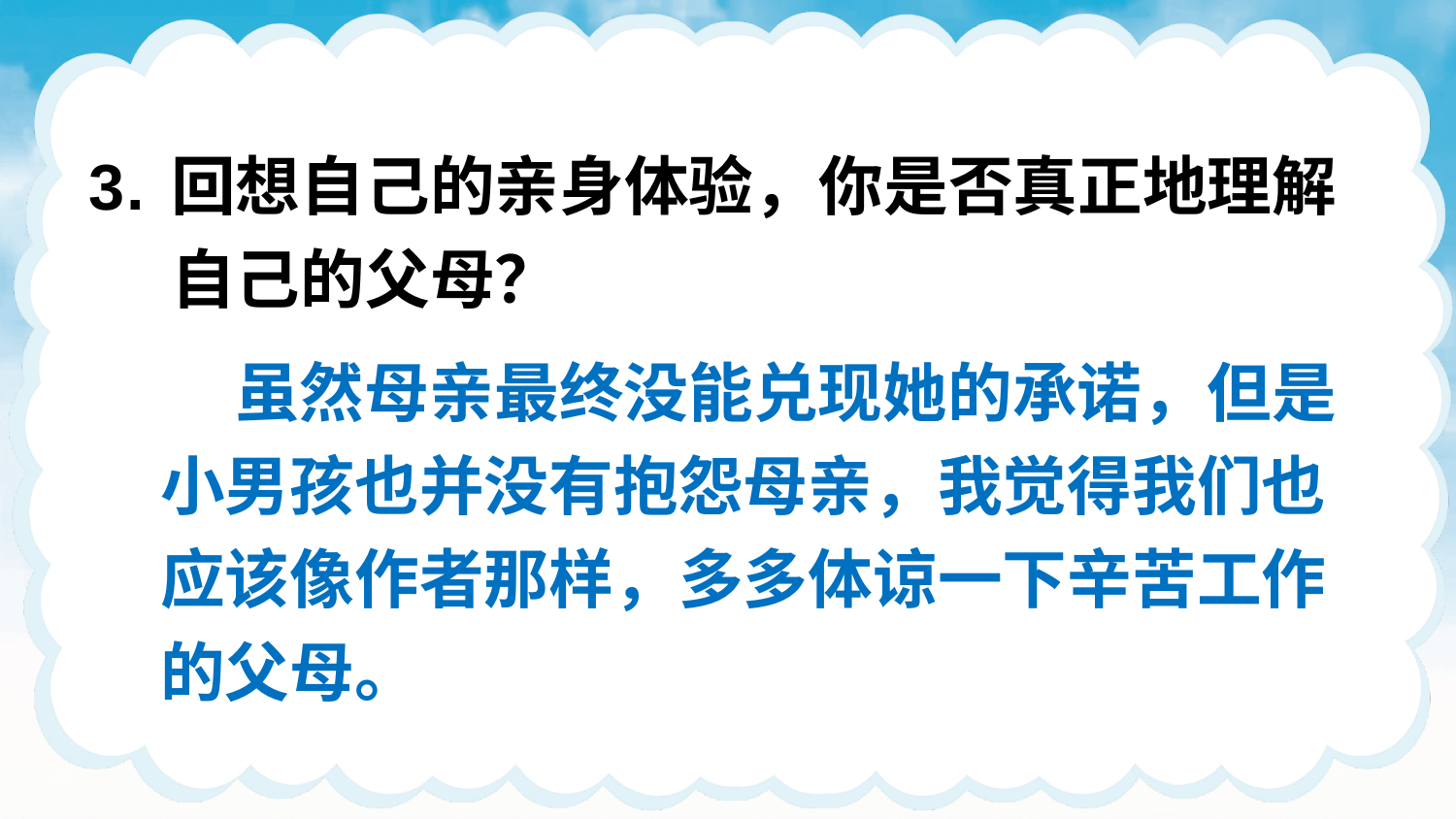

回想自己的亲身体验，你是否真正地理解自己的父母？
    虽然母亲最终没能兑现她的承诺，但是小男孩也并没有抱怨母亲，我觉得我们也应该像作者那样，多多体谅一下辛苦工作的父母。